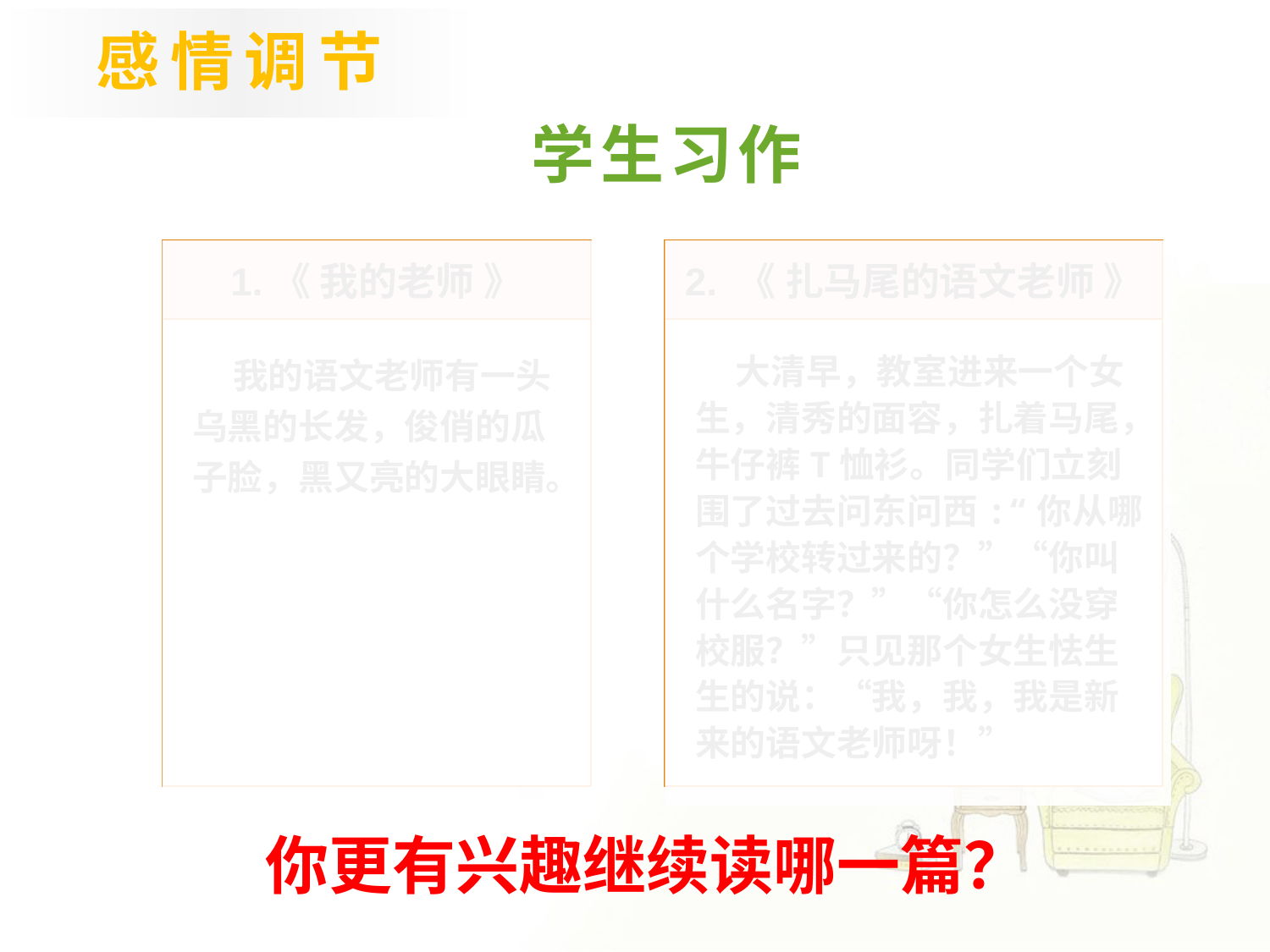

感情调节
学生习作
1.《 我的老师 》

2. 《 扎马尾的语文老师 》

    我的语文老师有一头乌黑的长发，俊俏的瓜子脸，黑又亮的大眼睛。
    大清早，教室进来一个女生，清秀的面容，扎着马尾，牛仔裤T恤衫。同学们立刻围了过去问东问西:“你从哪个学校转过来的？”“你叫什么名字？”“你怎么没穿校服？”只见那个女生怯生生的说：“我，我，我是新来的语文老师呀！”

你更有兴趣继续读哪一篇？